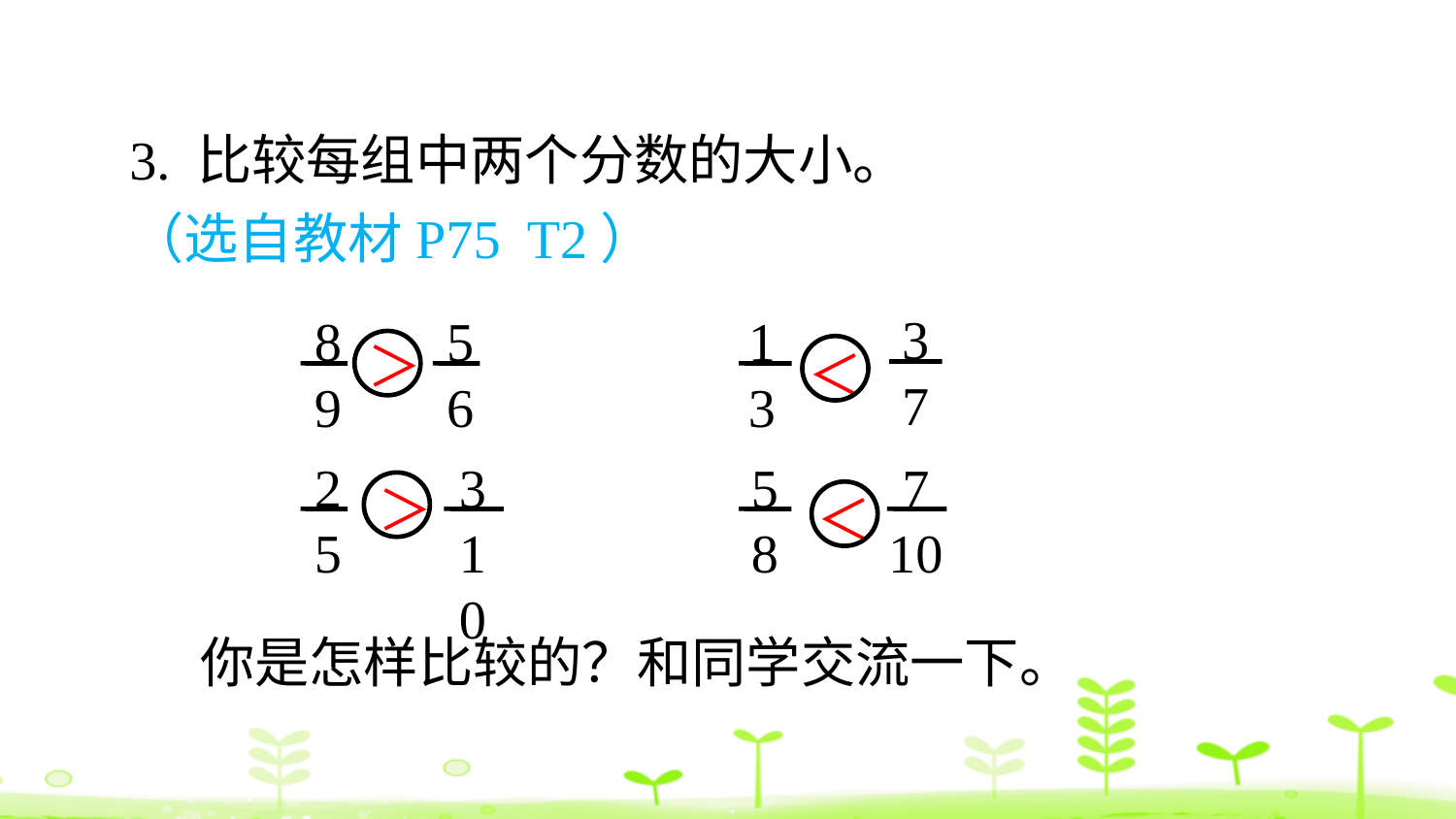

3. 比较每组中两个分数的大小。
（选自教材P75  T2）
8
9

5
6

1
3

3
7
＞

＜

3
10

2
5

5
8

7
10

＞

＜

你是怎样比较的？和同学交流一下。